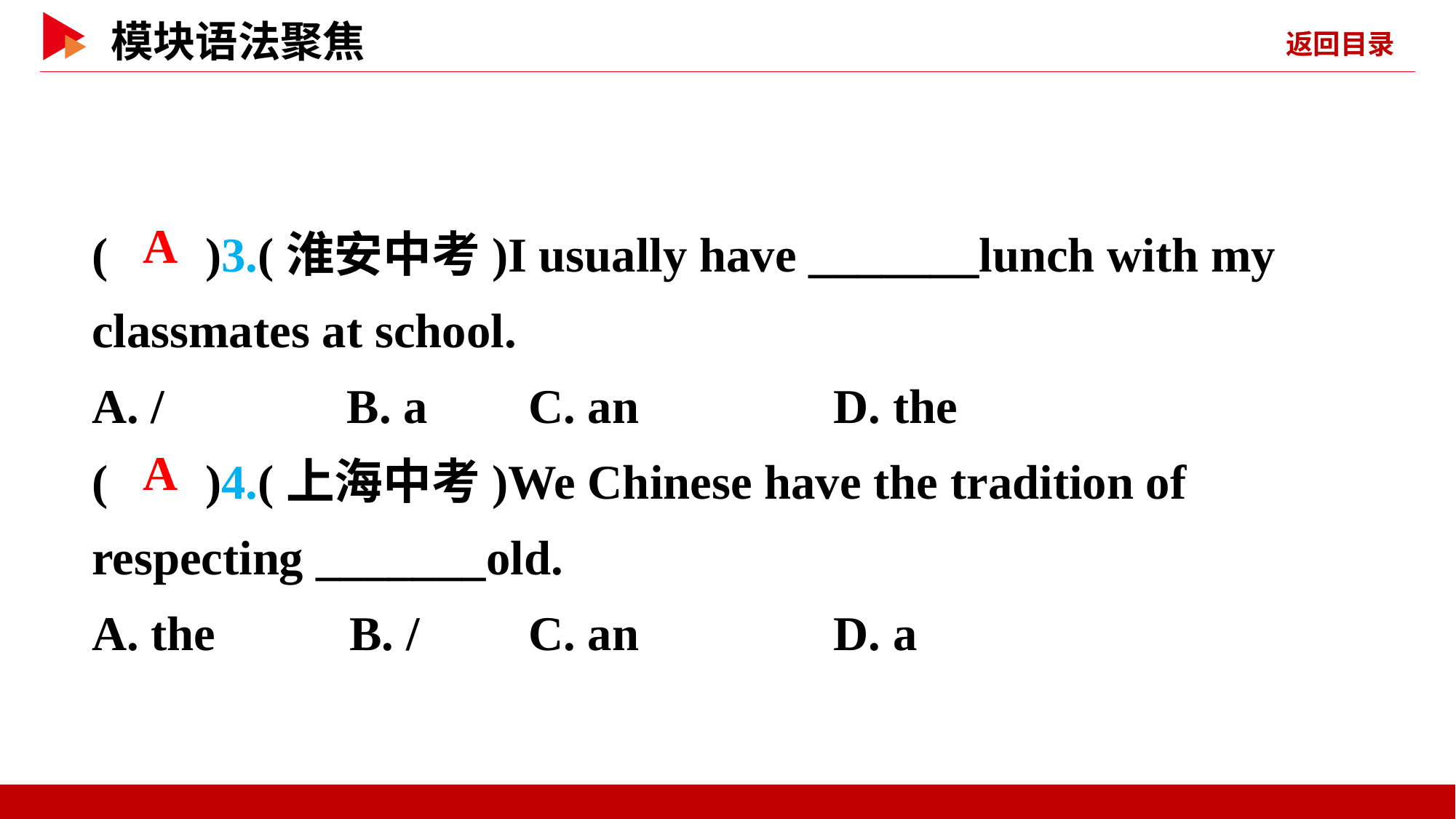

(        )3.(淮安中考)I usually have _______lunch with my classmates at school.
A. /               B. a	C. an                D. the
(        )4.(上海中考)We Chinese have the tradition of respecting _______old.
A. the           B. /	C. an                D. a
   A
   A